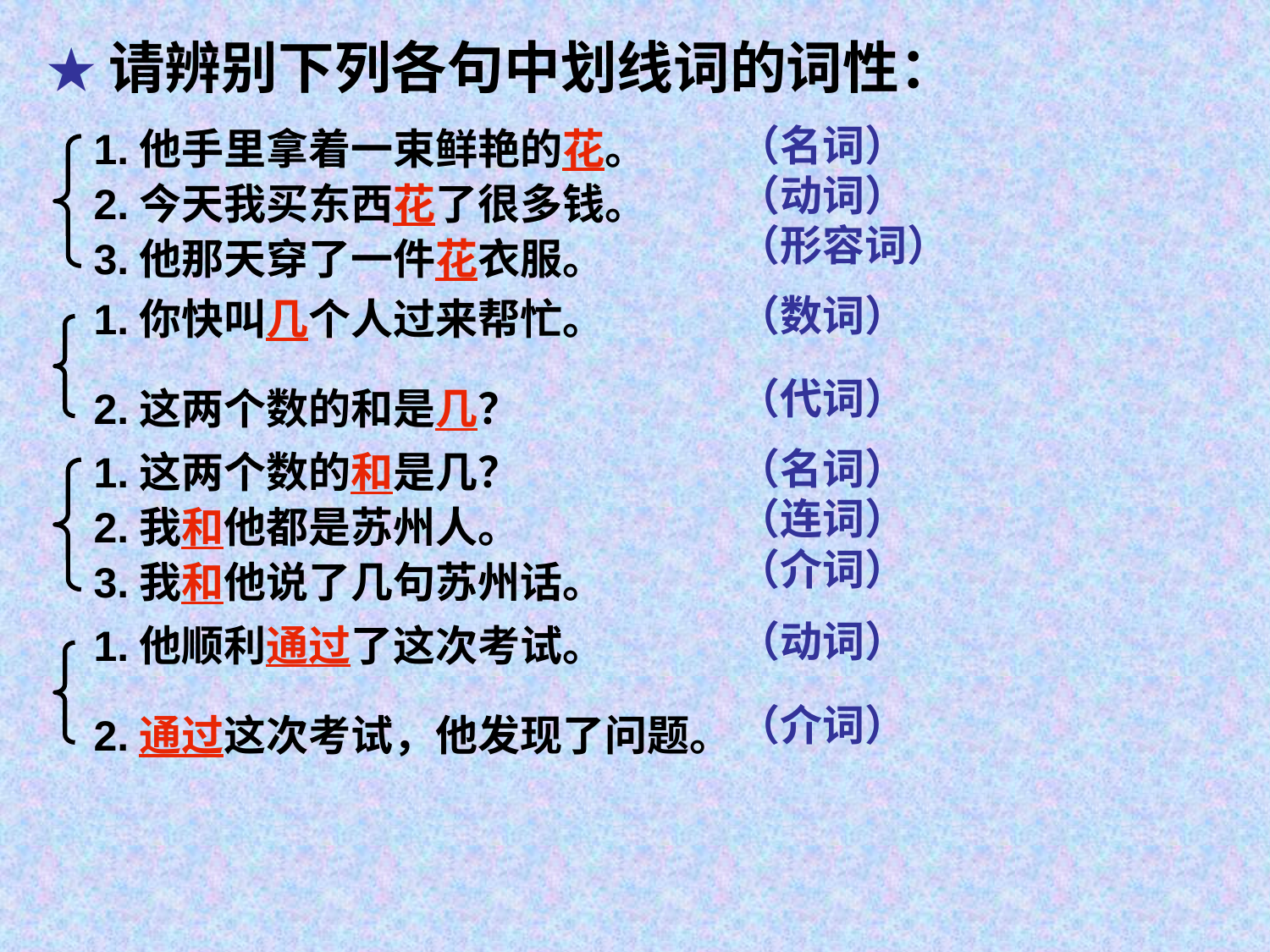

★请辨别下列各句中划线词的词性：
（名词）
1.他手里拿着一束鲜艳的花。

（动词）
2.今天我买东西花了很多钱。
（形容词）
3.他那天穿了一件花衣服。
（数词）
1.你快叫几个人过来帮忙。

（代词）
2.这两个数的和是几？
（名词）
1.这两个数的和是几？

（连词）
2.我和他都是苏州人。
（介词）
3.我和他说了几句苏州话。
（动词）
1.他顺利通过了这次考试。

（介词）
2.通过这次考试，他发现了问题。